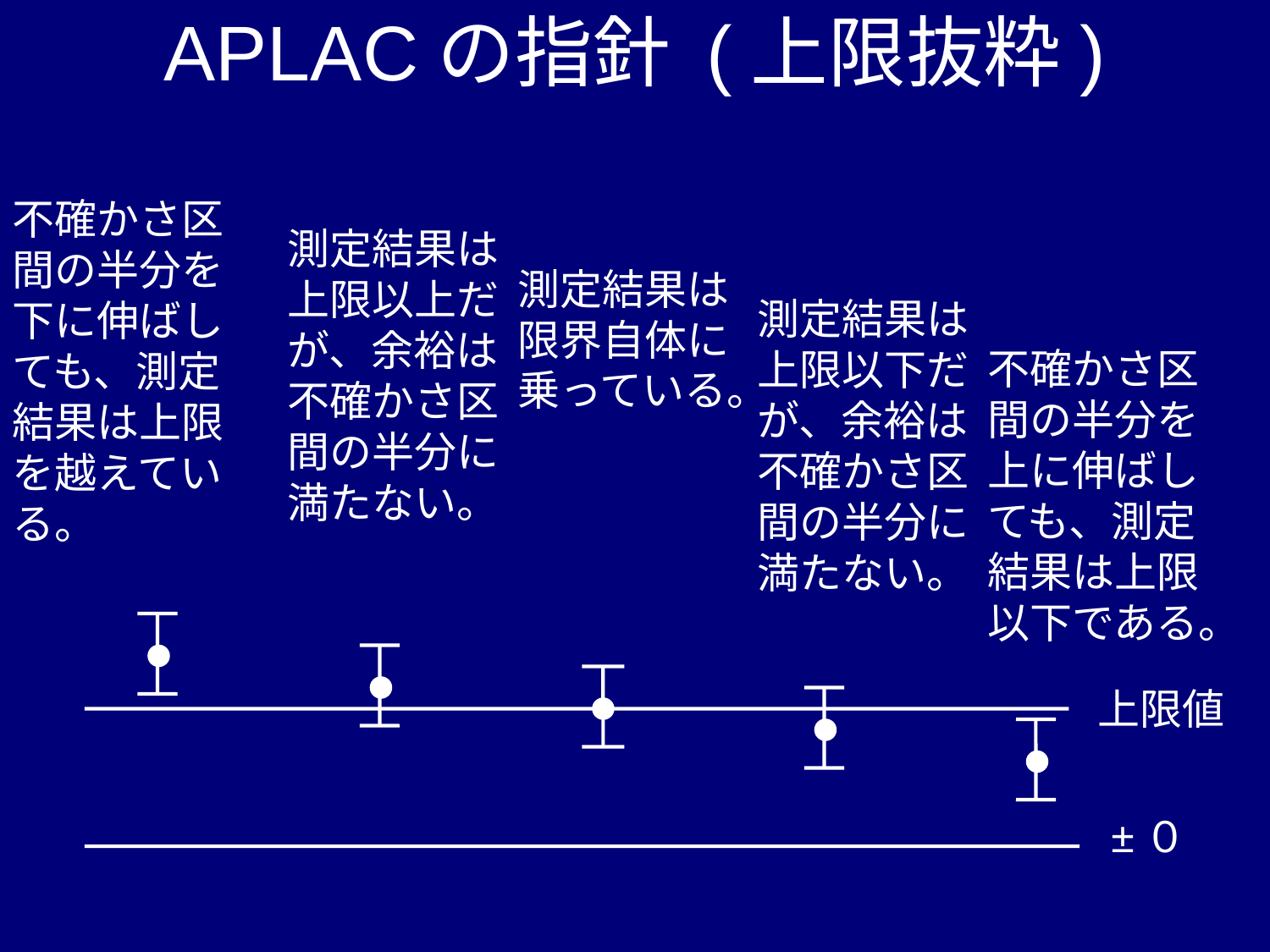

# APLACの指針 (上限抜粋)
不確かさ区間の半分を下に伸ばしても、測定結果は上限を越えている。
測定結果は上限以上だが、余裕は不確かさ区間の半分に満たない。
測定結果は限界自体に乗っている。
測定結果は上限以下だが、余裕は不確かさ区間の半分に満たない。
不確かさ区間の半分を上に伸ばしても、測定結果は上限以下である。

上限値

±０